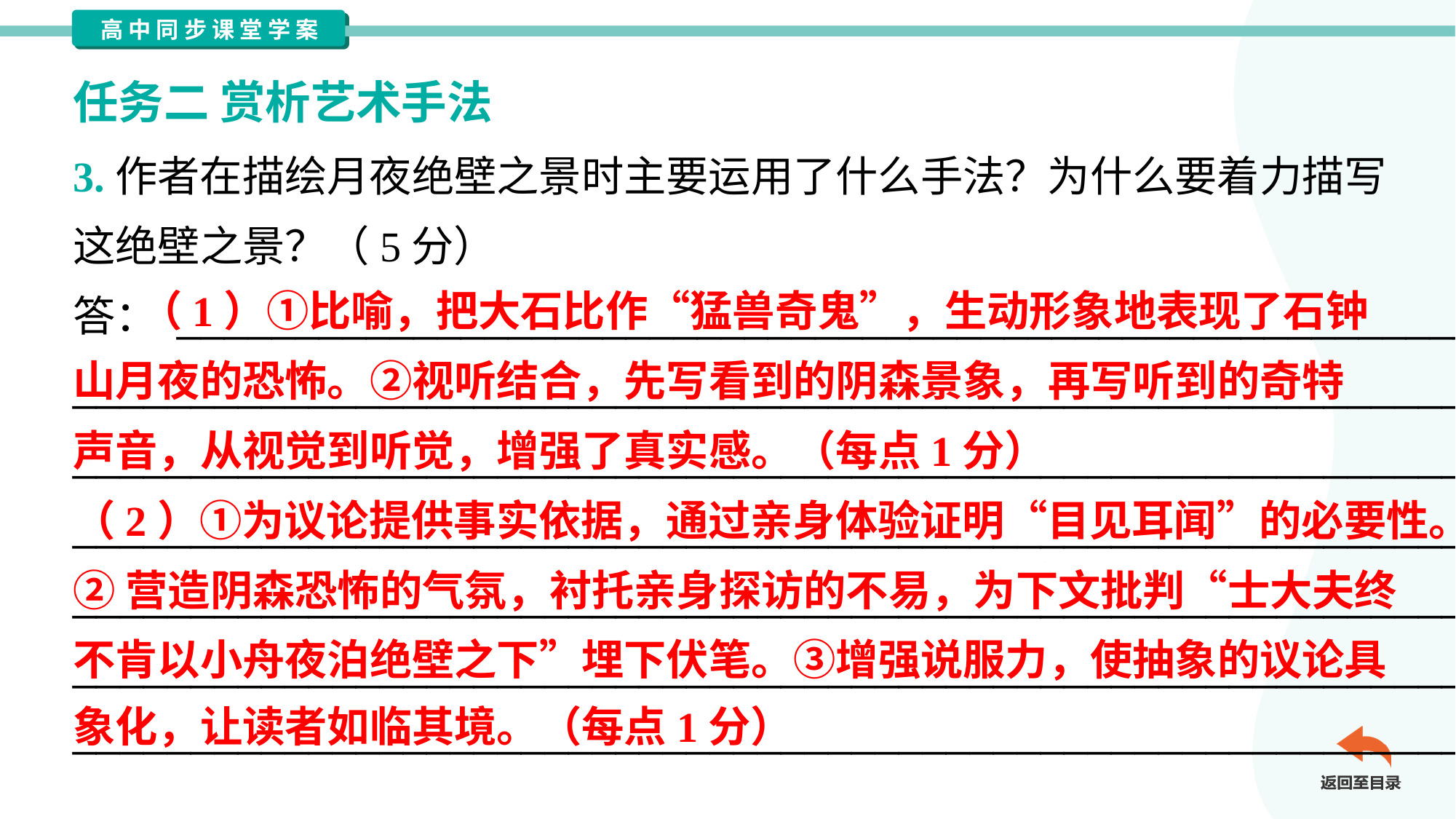

任务二 赏析艺术手法
3.作者在描绘月夜绝壁之景时主要运用了什么手法？为什么要着力描写
这绝壁之景？（5分）
答： ________________________________________________________
_____________________________________________________________
_____________________________________________________________
_____________________________________________________________
_____________________________________________________________
_____________________________________________________________
_____________________________________________________________
      （1）①比喻，把大石比作“猛兽奇鬼”，生动形象地表现了石钟
山月夜的恐怖。②视听结合，先写看到的阴森景象，再写听到的奇特
声音，从视觉到听觉，增强了真实感。（每点1分）
（2）①为议论提供事实依据，通过亲身体验证明“目见耳闻”的必要性。
②营造阴森恐怖的气氛，衬托亲身探访的不易，为下文批判“士大夫终
不肯以小舟夜泊绝壁之下”埋下伏笔。③增强说服力，使抽象的议论具
象化，让读者如临其境。（每点1分）